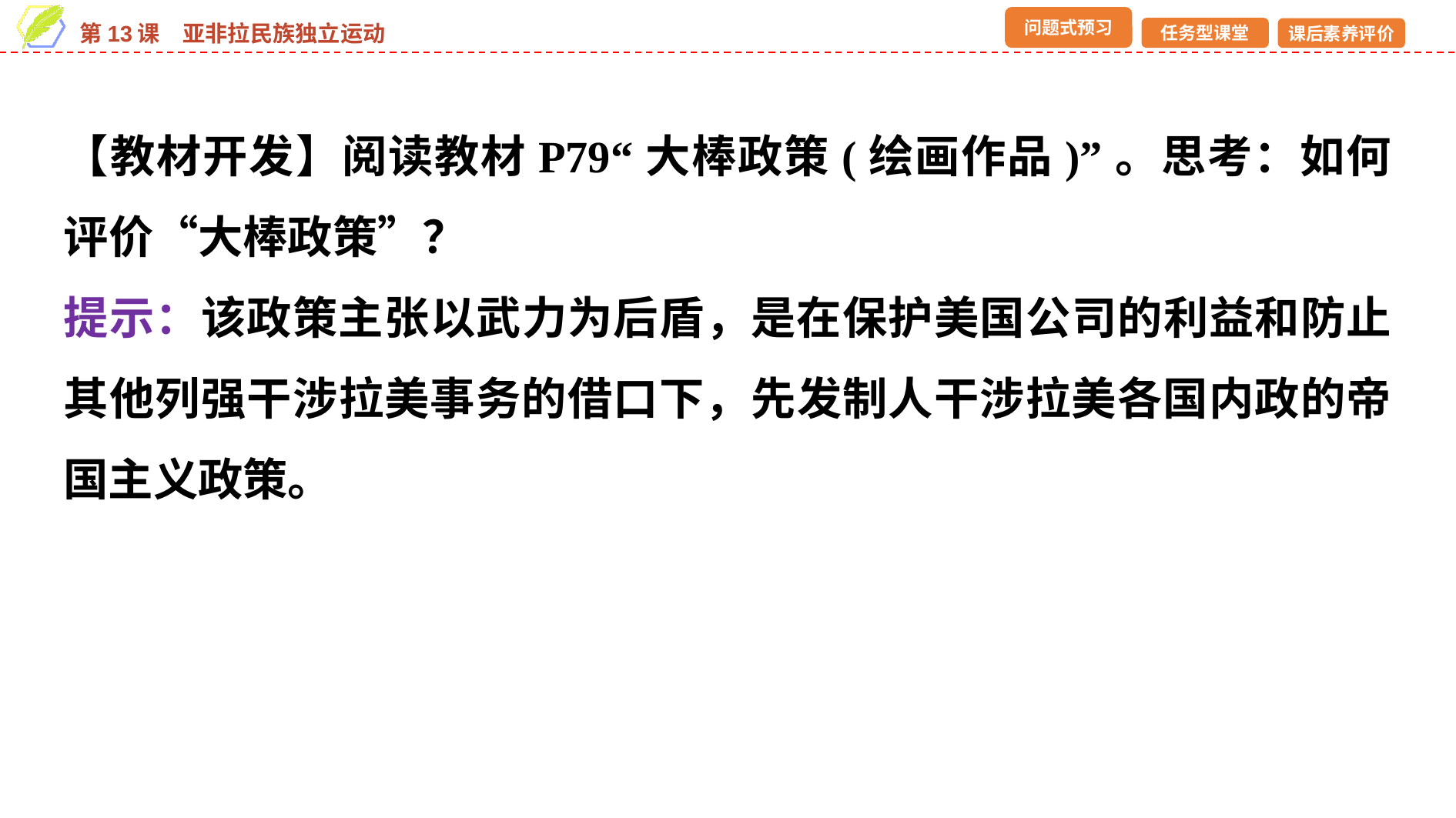

【教材开发】阅读教材P79“大棒政策(绘画作品)”。思考：如何评价“大棒政策”？
提示：该政策主张以武力为后盾，是在保护美国公司的利益和防止其他列强干涉拉美事务的借口下，先发制人干涉拉美各国内政的帝国主义政策。